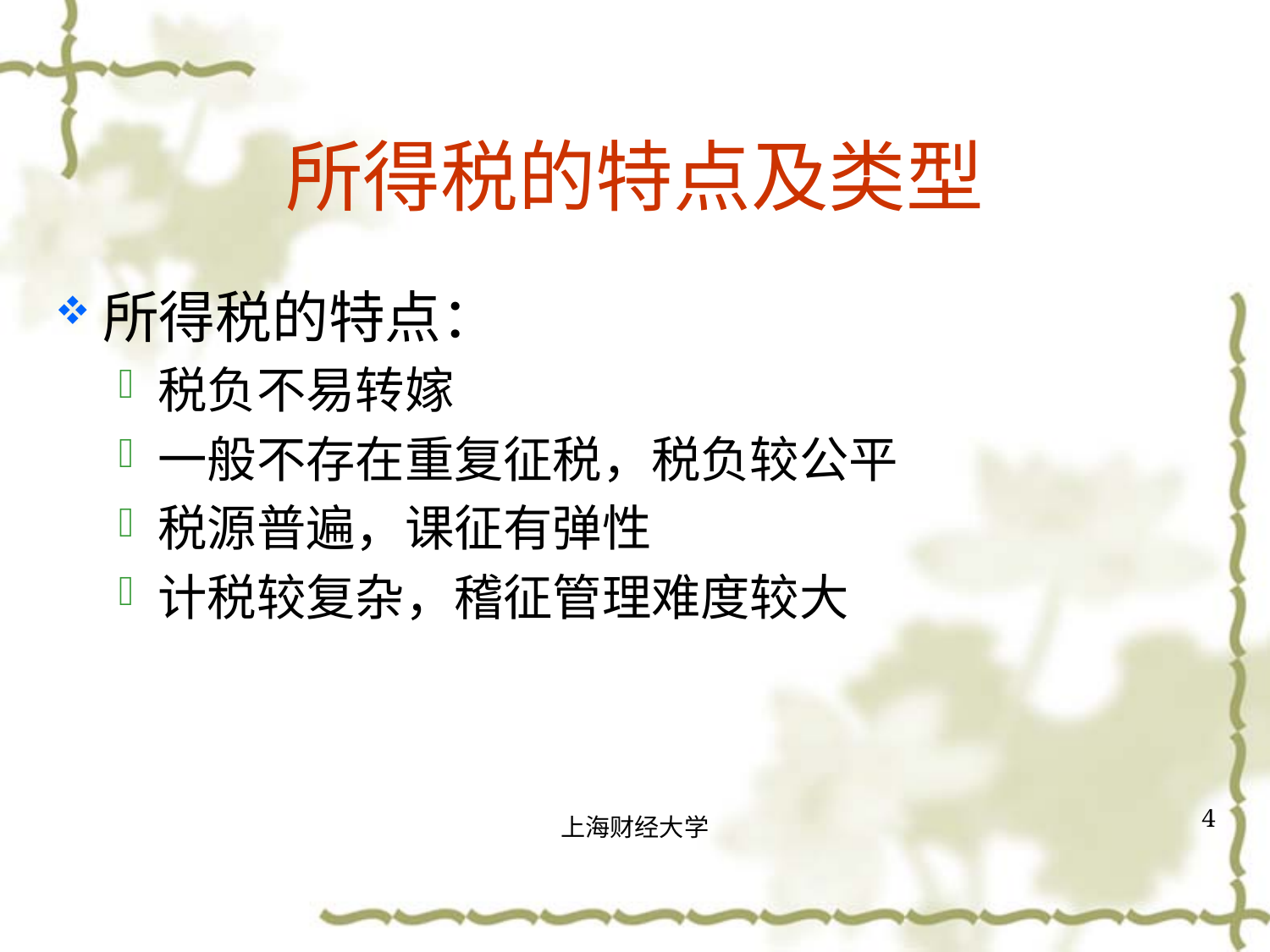

# 所得税的特点及类型
所得税的特点：
税负不易转嫁
一般不存在重复征税，税负较公平
税源普遍，课征有弹性
计税较复杂，稽征管理难度较大
4
上海财经大学